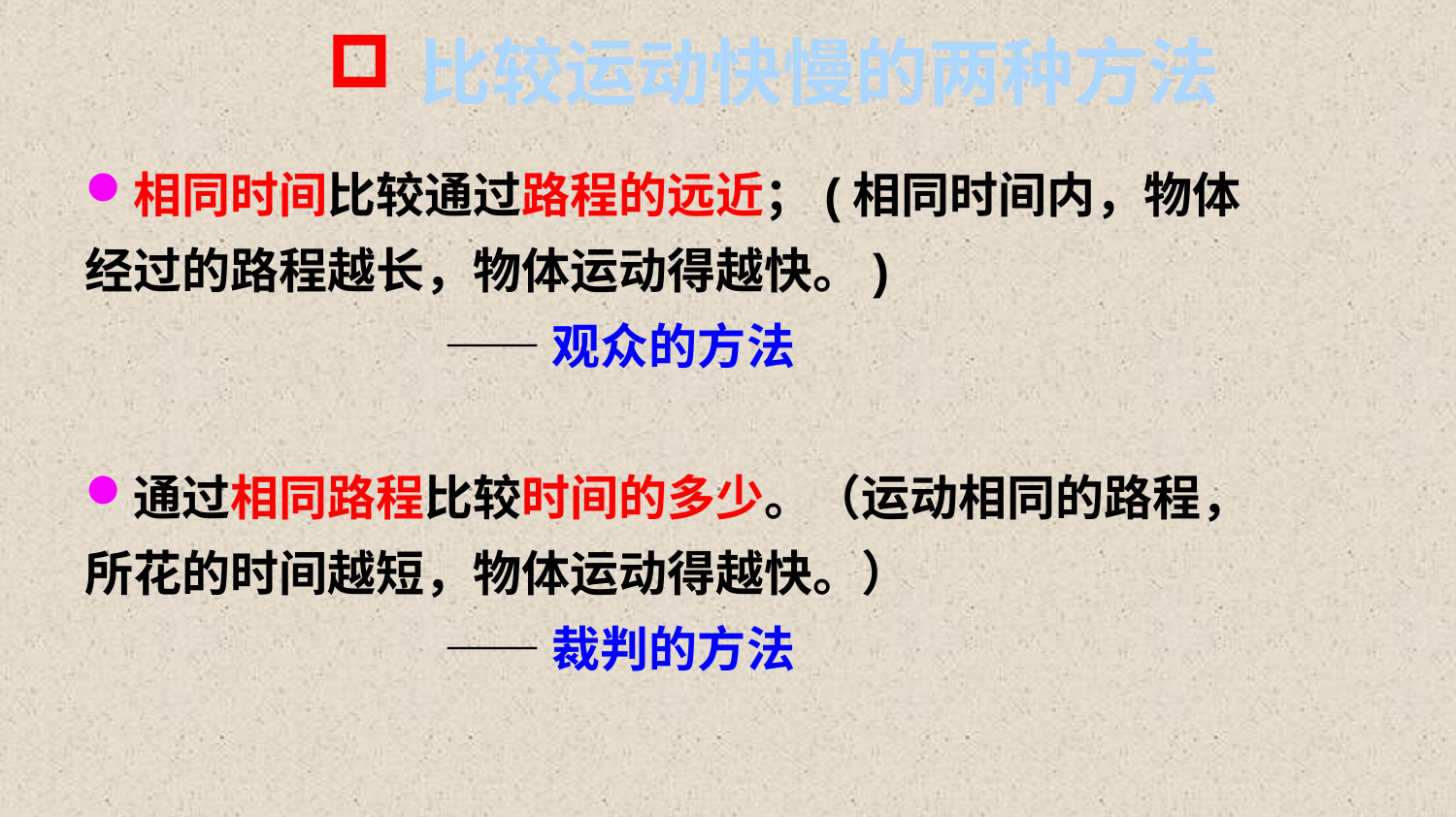

比较运动快慢的两种方法
相同时间比较通过路程的远近；(相同时间内，物体经过的路程越长，物体运动得越快。)
                                 ——观众的方法

通过相同路程比较时间的多少。（运动相同的路程，所花的时间越短，物体运动得越快。）
                                 ——裁判的方法